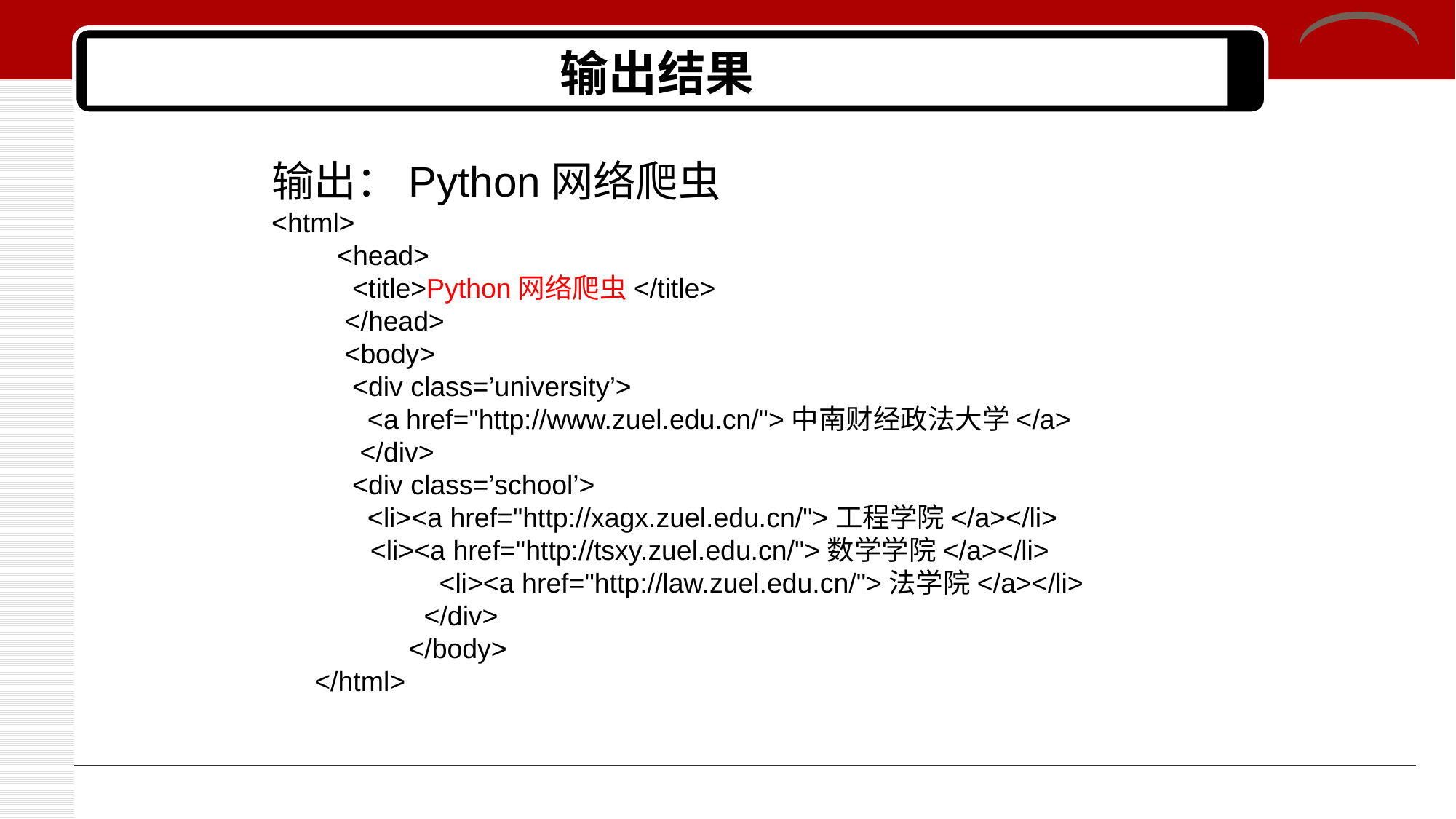

# 输出结果
输出：Python网络爬虫
<html>
     <head>
       <title>Python网络爬虫</title>
      </head>
      <body>
       <div class=’university’>
         <a href="http://www.zuel.edu.cn/">中南财经政法大学</a>
        </div>
       <div class=’school’>
         <li><a href="http://xagx.zuel.edu.cn/">工程学院</a></li>
<li><a href="http://tsxy.zuel.edu.cn/">数学学院</a></li>
         <li><a href="http://law.zuel.edu.cn/">法学院</a></li>
       </div>
     </body>
</html>